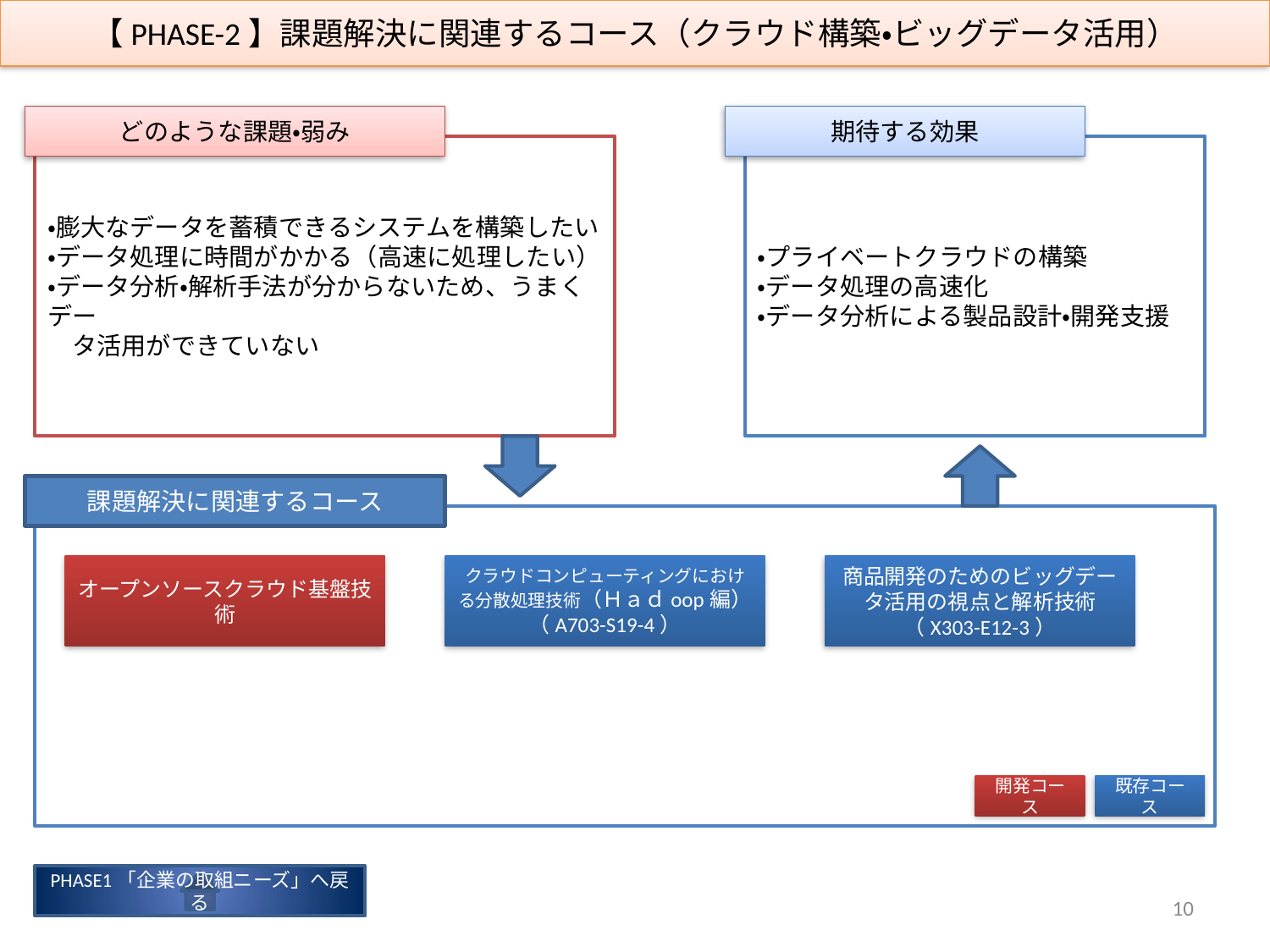

【PHASE-2】課題解決に関連するコース（クラウド構築・ビッグデータ活用）
どのような課題・弱み
期待する効果
・膨大なデータを蓄積できるシステムを構築したい
・データ処理に時間がかかる（高速に処理したい）
・データ分析・解析手法が分からないため、うまくデー
　タ活用ができていない
・プライベートクラウドの構築
・データ処理の高速化
・データ分析による製品設計・開発支援

課題解決に関連するコース

オープンソースクラウド基盤技術
クラウドコンピューティングにおける分散処理技術（Ｈａｄoop編）
（A703-S19-4）
商品開発のためのビッグデータ活用の視点と解析技術
（X303-E12-3）
開発コース
既存コース
PHASE1「企業の取組ニーズ」へ戻る
10